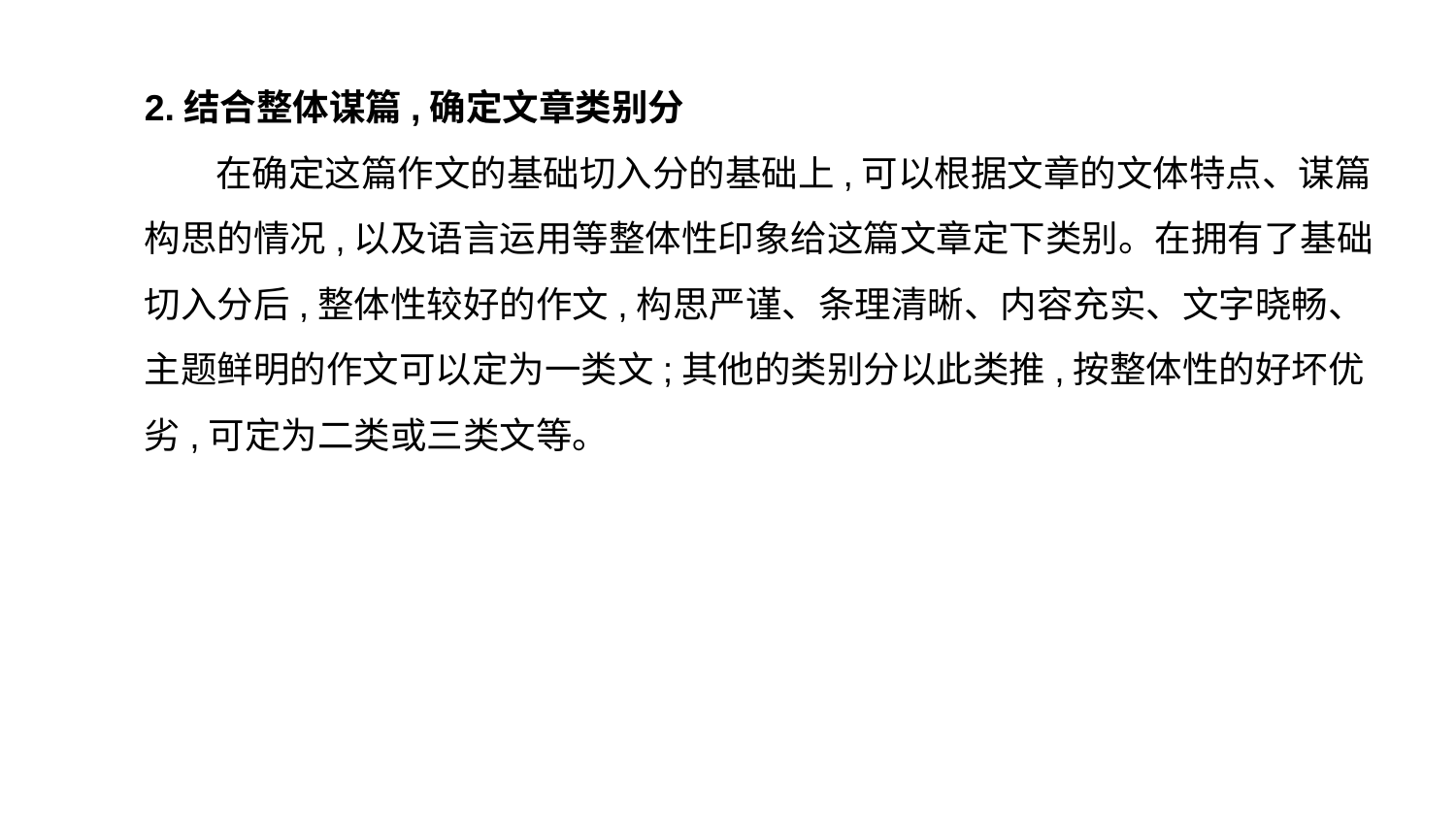

2.结合整体谋篇,确定文章类别分
在确定这篇作文的基础切入分的基础上,可以根据文章的文体特点、谋篇构思的情况,以及语言运用等整体性印象给这篇文章定下类别。在拥有了基础切入分后,整体性较好的作文,构思严谨、条理清晰、内容充实、文字晓畅、主题鲜明的作文可以定为一类文;其他的类别分以此类推,按整体性的好坏优劣,可定为二类或三类文等。